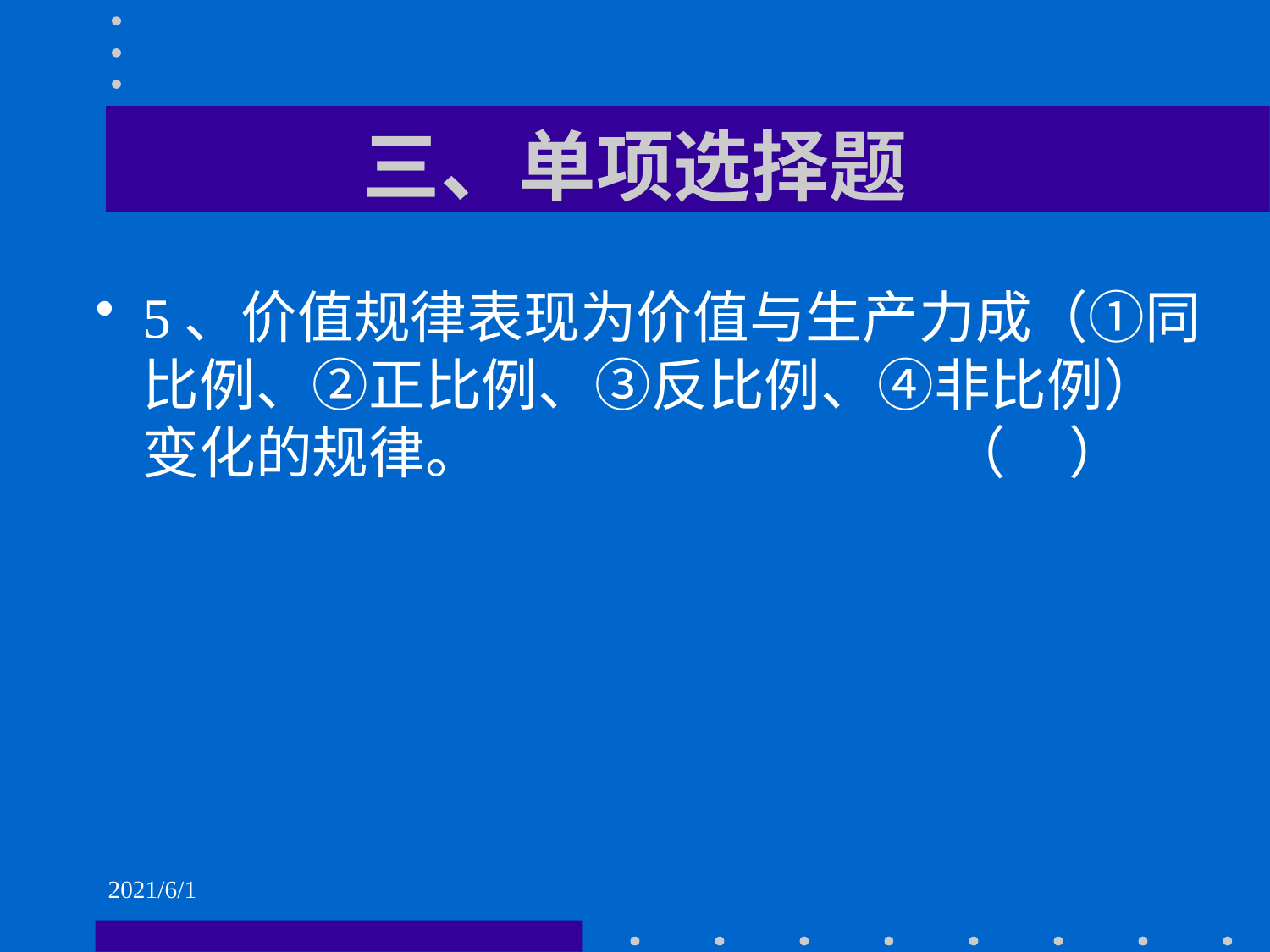

# 三、单项选择题
5、价值规律表现为价值与生产力成（①同比例、②正比例、③反比例、④非比例）变化的规律。                                     （     ）
2021/6/1